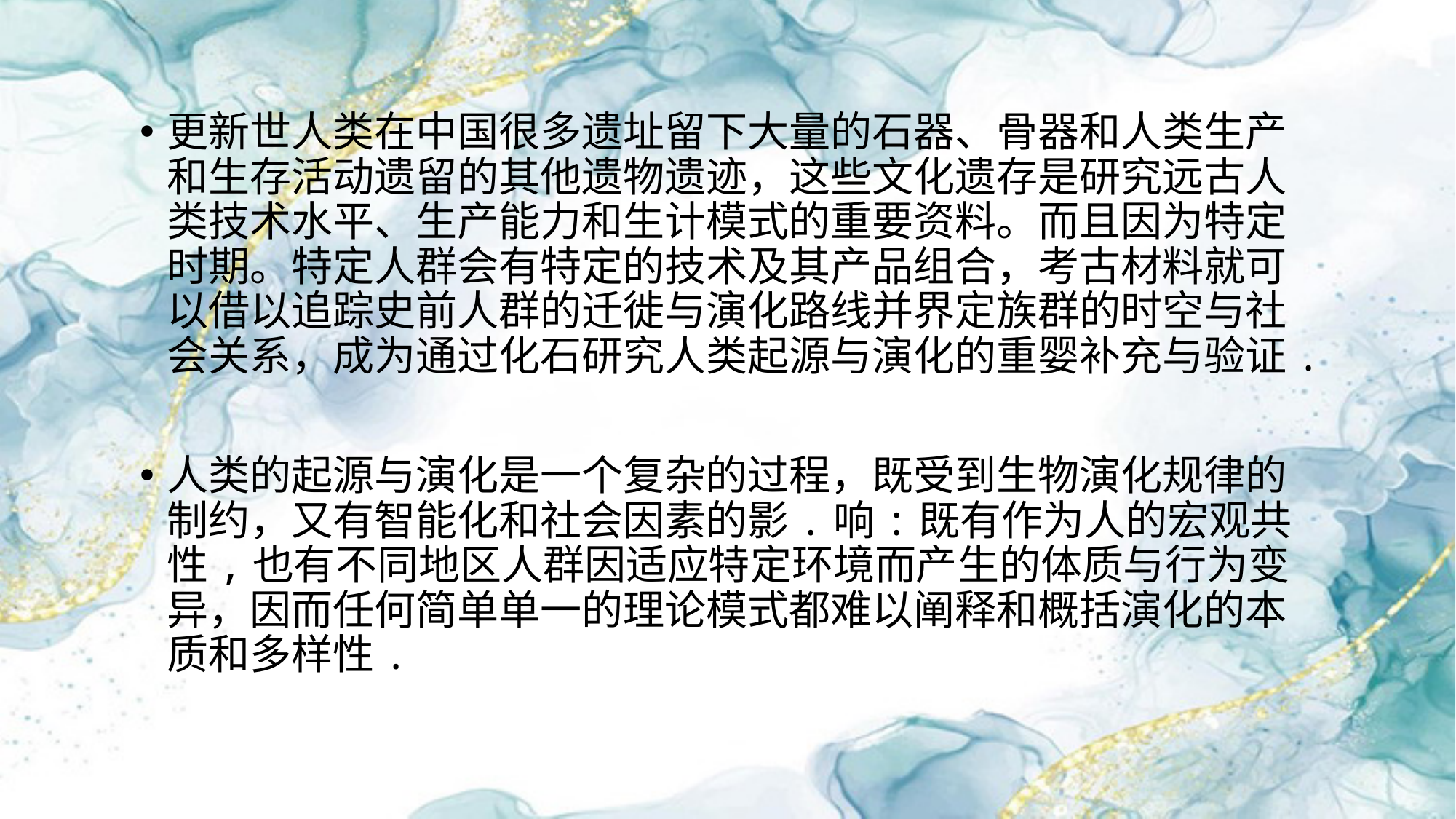

更新世人类在中国很多遗址留下大量的石器、骨器和人类生产和生存活动遗留的其他遗物遗迹，这些文化遗存是研究远古人类技术水平、生产能力和生计模式的重要资料。而且因为特定时期。特定人群会有特定的技术及其产品组合，考古材料就可以借以追踪史前人群的迁徙与演化路线并界定族群的时空与社会关系，成为通过化石研究人类起源与演化的重婴补充与验证.

人类的起源与演化是一个复杂的过程，既受到生物演化规律的制约，又有智能化和社会因素的影.响:既有作为人的宏观共性,也有不同地区人群因适应特定环境而产生的体质与行为变异，因而任何简单单一的理论模式都难以阐释和概括演化的本质和多样性.